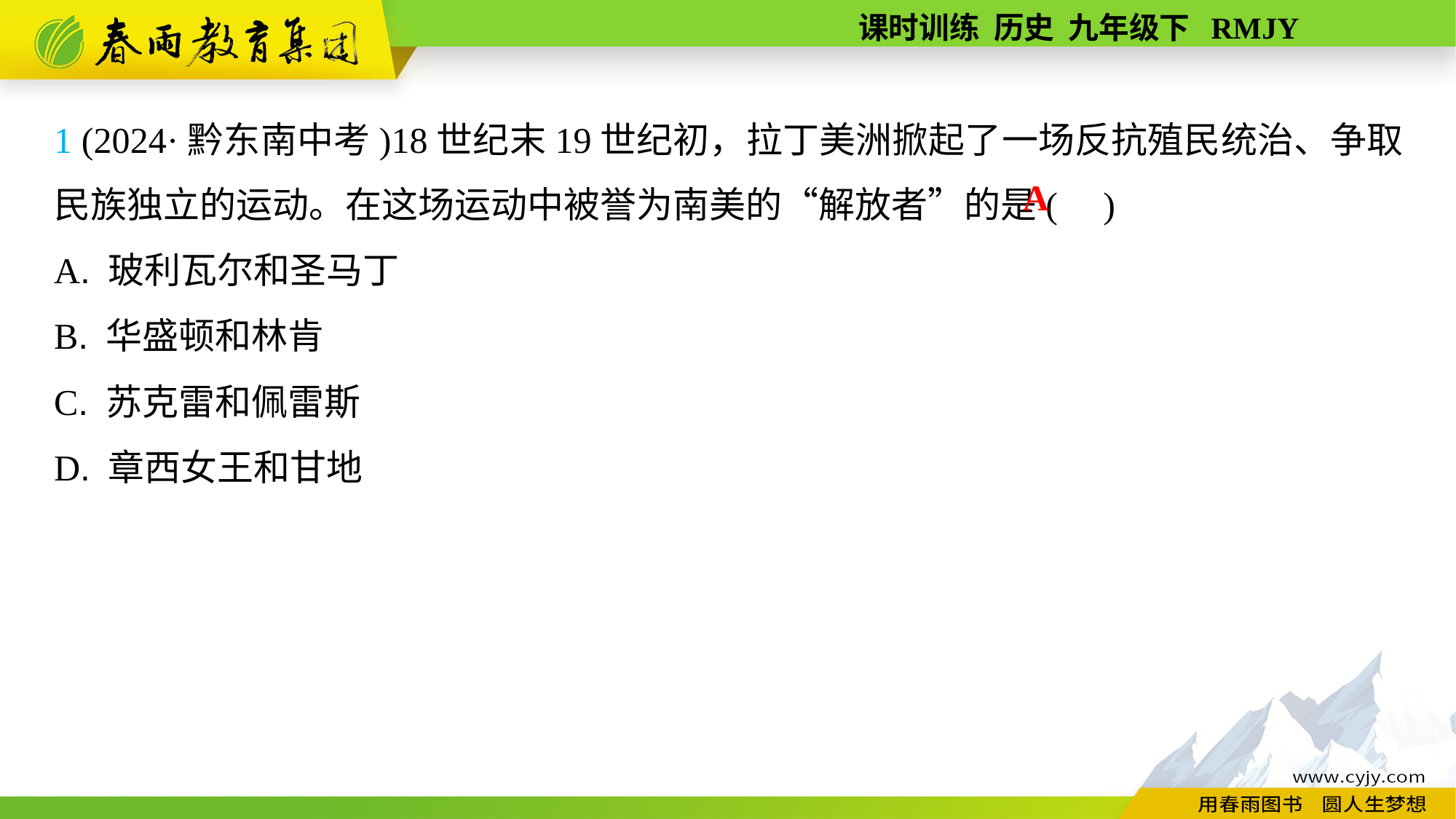

1 (2024·黔东南中考)18世纪末19世纪初，拉丁美洲掀起了一场反抗殖民统治、争取民族独立的运动。在这场运动中被誉为南美的“解放者”的是(     )
A. 玻利瓦尔和圣马丁
B. 华盛顿和林肯
C. 苏克雷和佩雷斯
D. 章西女王和甘地
A